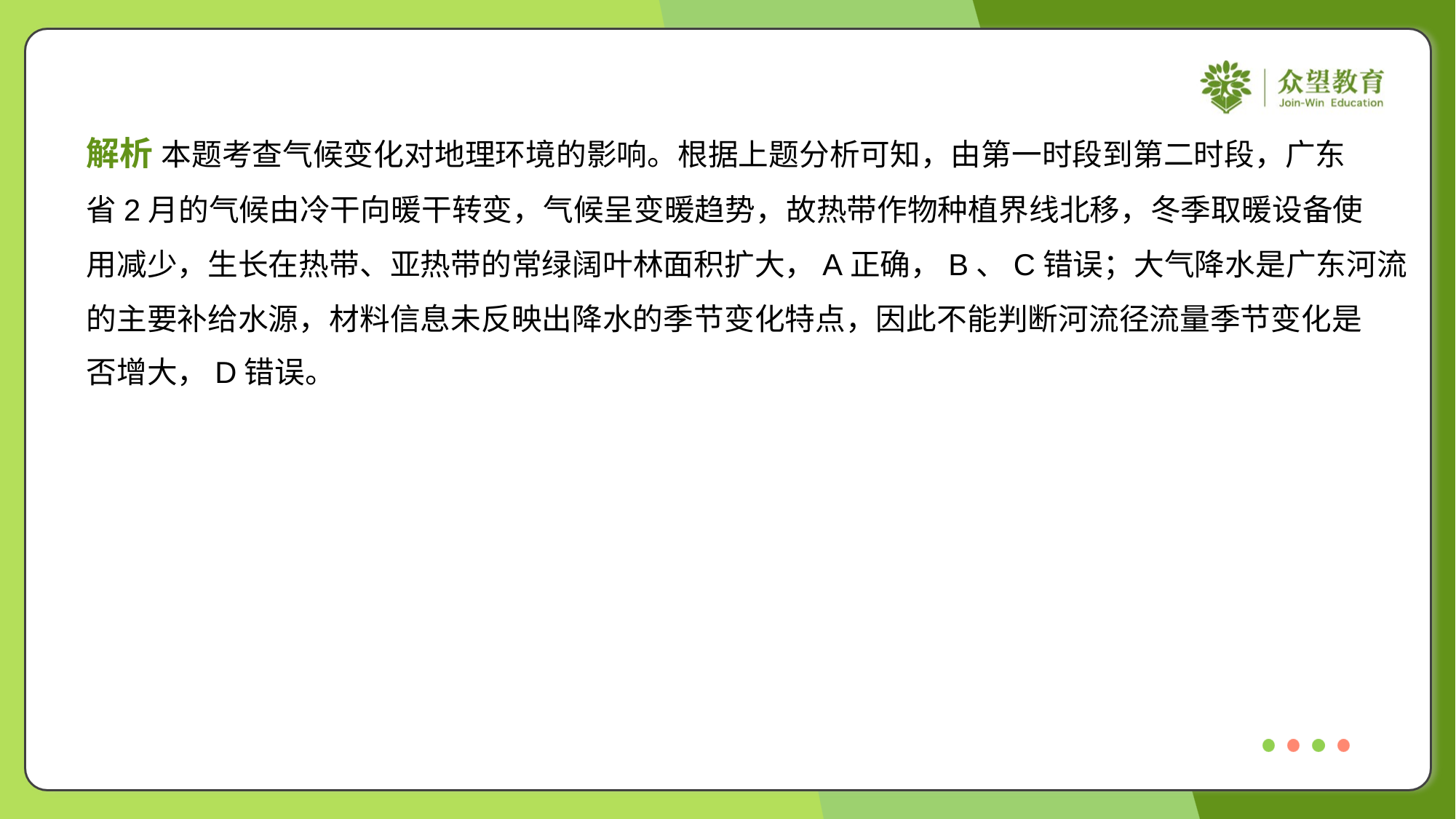

解析 本题考查气候变化对地理环境的影响。根据上题分析可知，由第一时段到第二时段，广东
省2月的气候由冷干向暖干转变，气候呈变暖趋势，故热带作物种植界线北移，冬季取暖设备使
用减少，生长在热带、亚热带的常绿阔叶林面积扩大，A正确，B、C错误；大气降水是广东河流
的主要补给水源，材料信息未反映出降水的季节变化特点，因此不能判断河流径流量季节变化是
否增大，D错误。